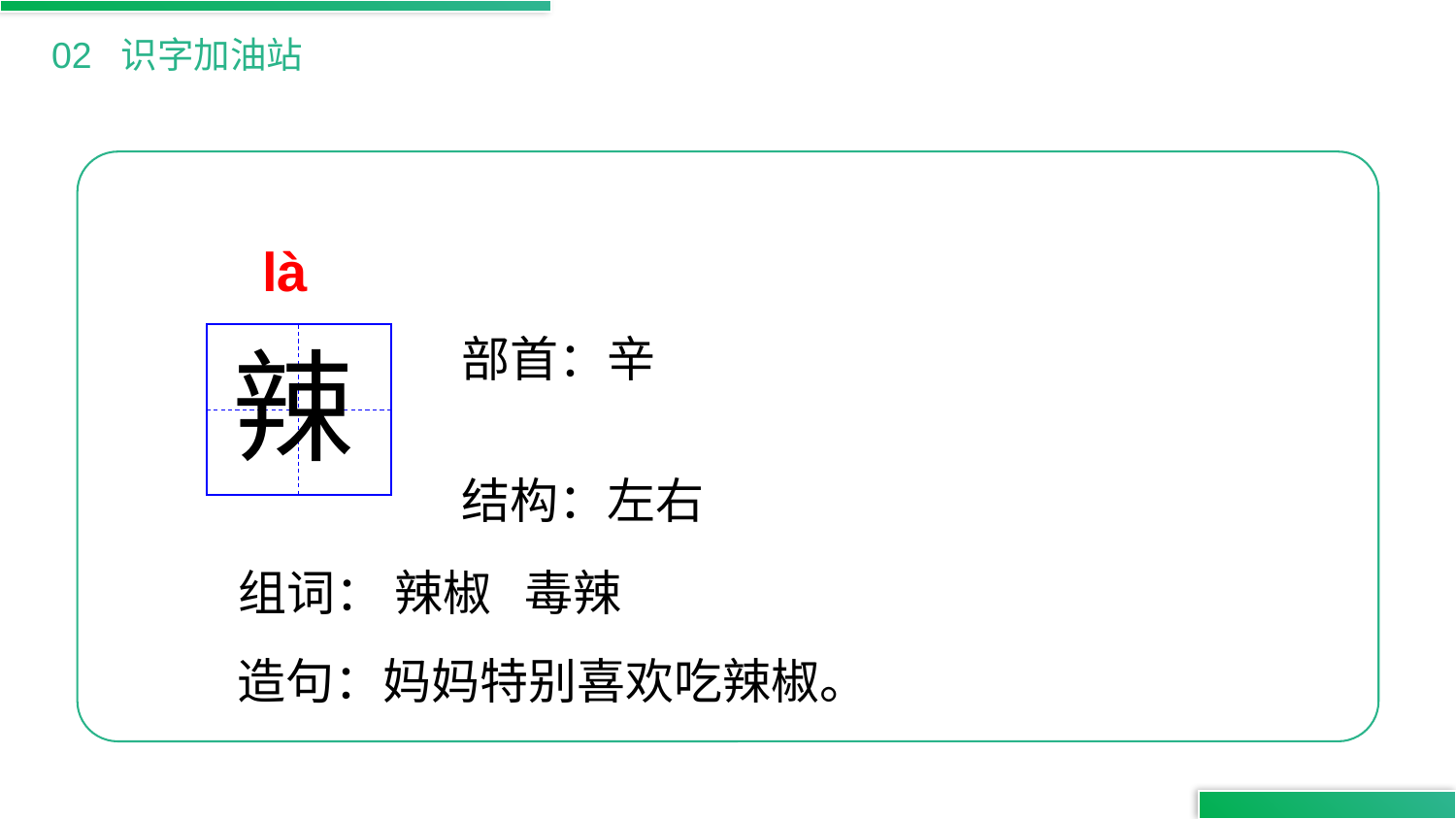

02  识字加油站
là

辣
部首：辛
结构：左右
组词： 辣椒   毒辣
 造句：妈妈特别喜欢吃辣椒。